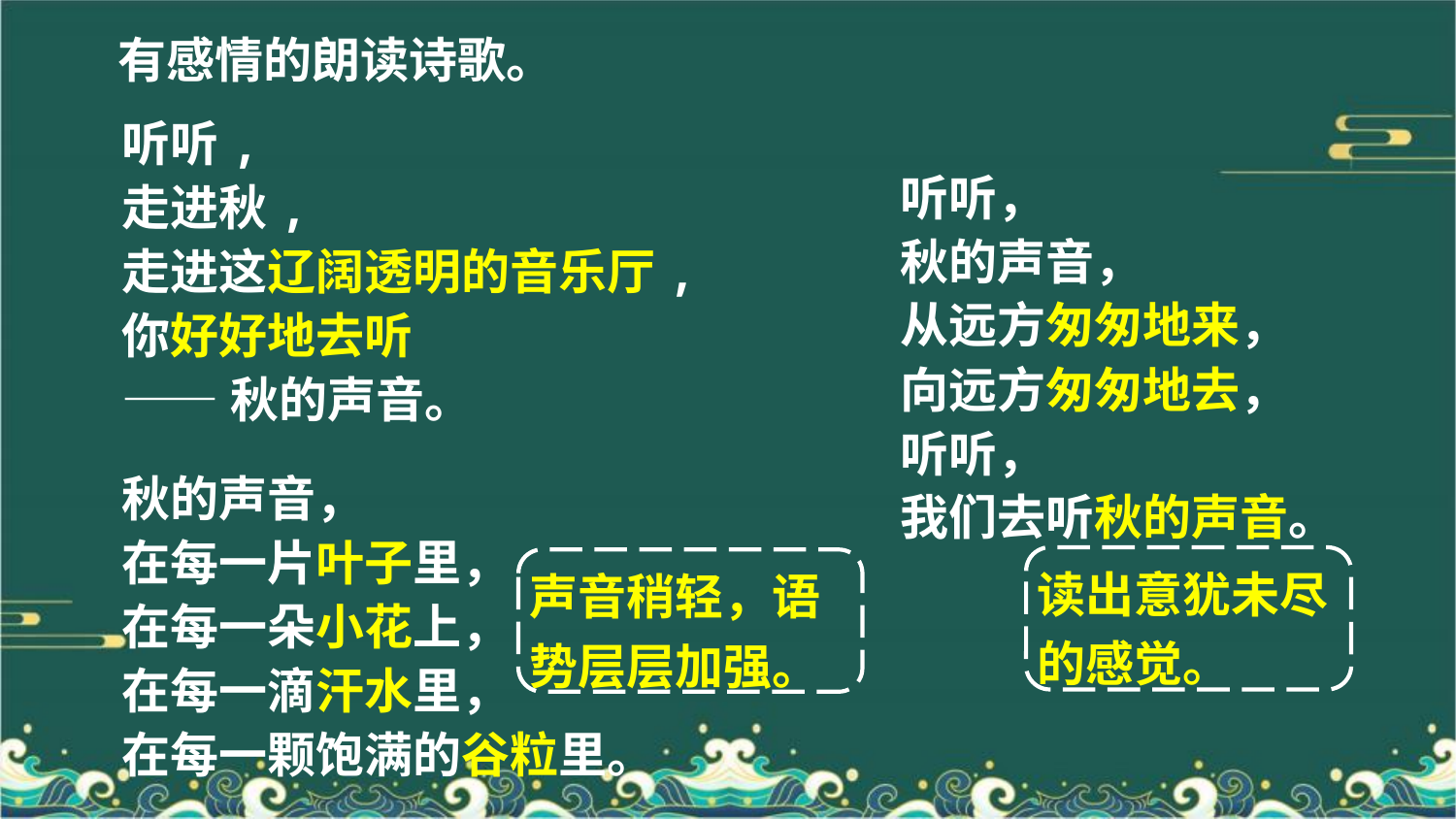

有感情的朗读诗歌。
听听,
走进秋,
走进这辽阔透明的音乐厅,
你好好地去听
——秋的声音。
听听，
秋的声音，
从远方匆匆地来，
向远方匆匆地去，
听听，
我们去听秋的声音。
秋的声音，
在每一片叶子里，
在每一朵小花上，
在每一滴汗水里，
在每一颗饱满的谷粒里。
读出意犹未尽的感觉。

声音稍轻，语势层层加强。